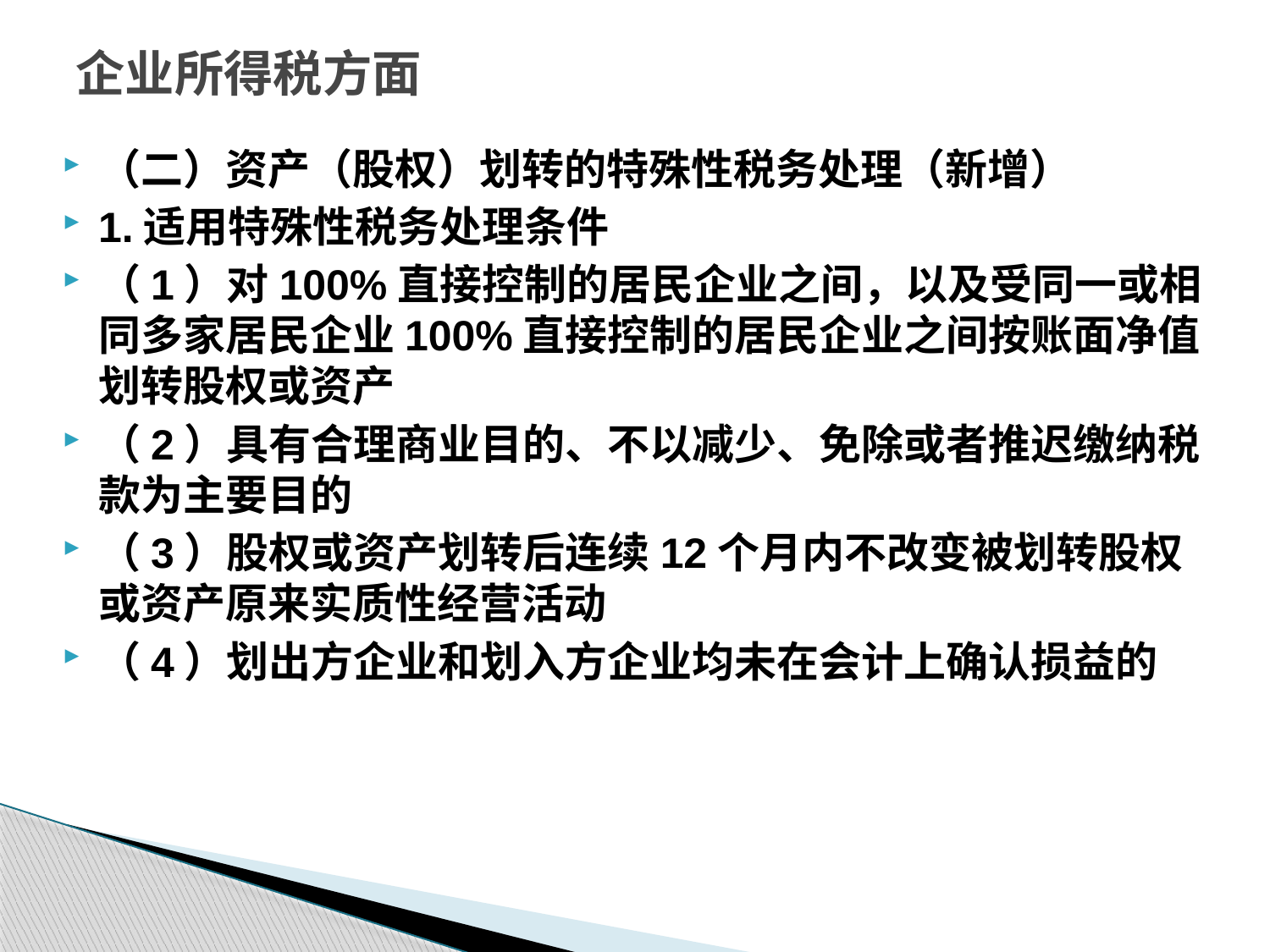

# 企业所得税方面
（二）资产（股权）划转的特殊性税务处理（新增）
1.适用特殊性税务处理条件
（1）对100%直接控制的居民企业之间，以及受同一或相同多家居民企业100%直接控制的居民企业之间按账面净值划转股权或资产
（2）具有合理商业目的、不以减少、免除或者推迟缴纳税款为主要目的
（3）股权或资产划转后连续12个月内不改变被划转股权或资产原来实质性经营活动
（4）划出方企业和划入方企业均未在会计上确认损益的